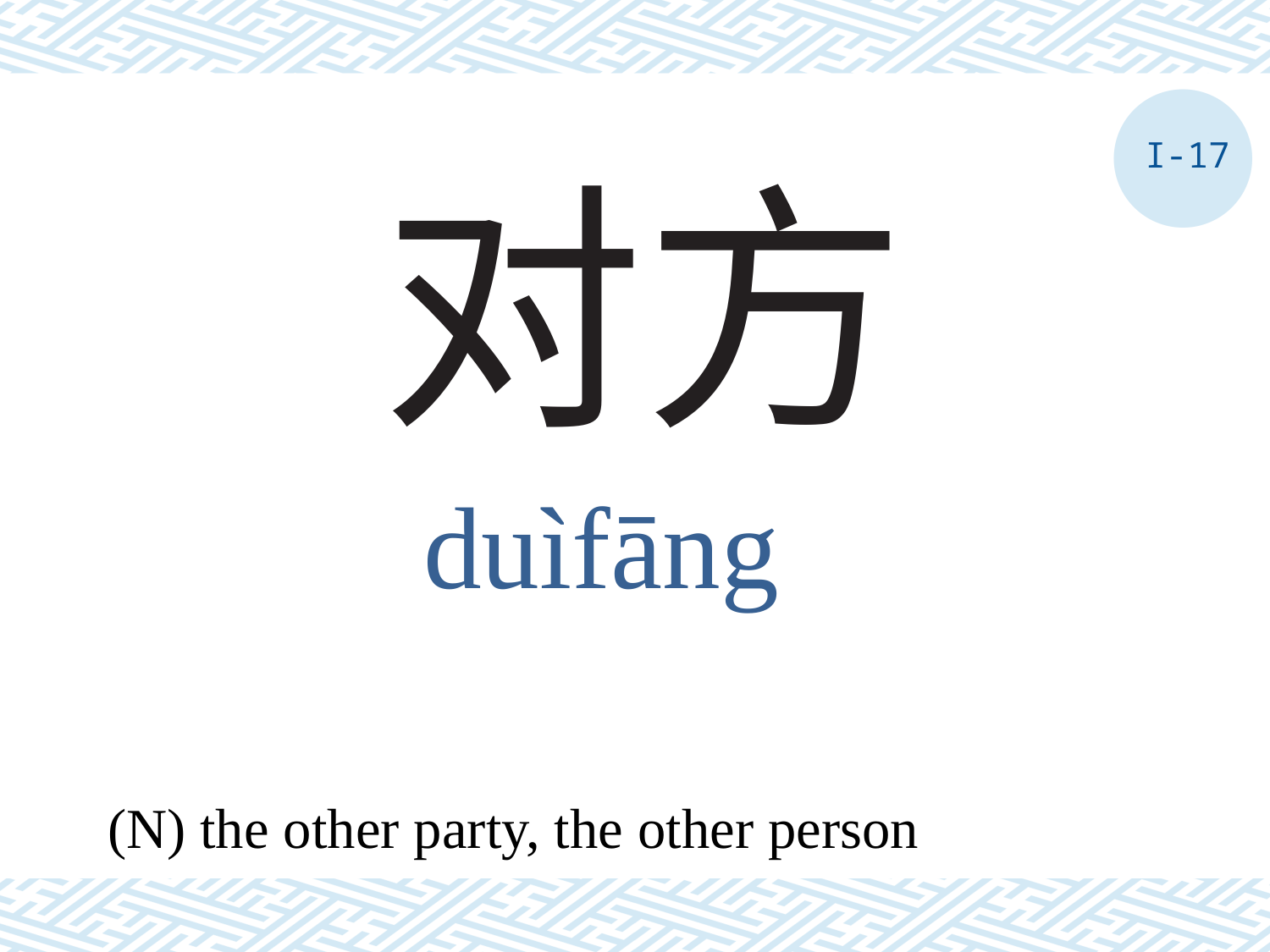

I-17

# 对方
duìfāng
(N) the other party, the other person